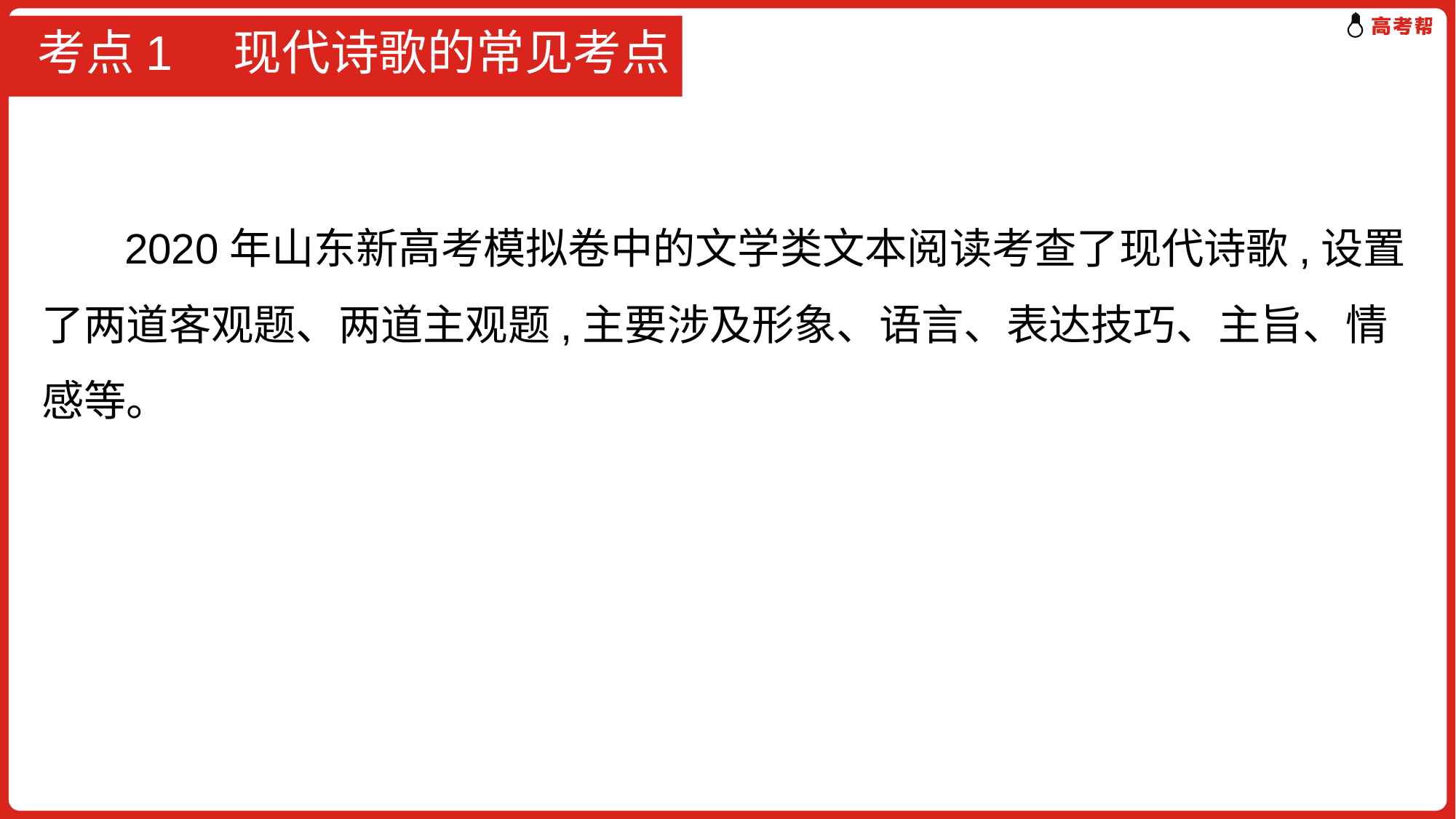

# 考点1　现代诗歌的常见考点

       2020年山东新高考模拟卷中的文学类文本阅读考查了现代诗歌,设置了两道客观题、两道主观题,主要涉及形象、语言、表达技巧、主旨、情感等。